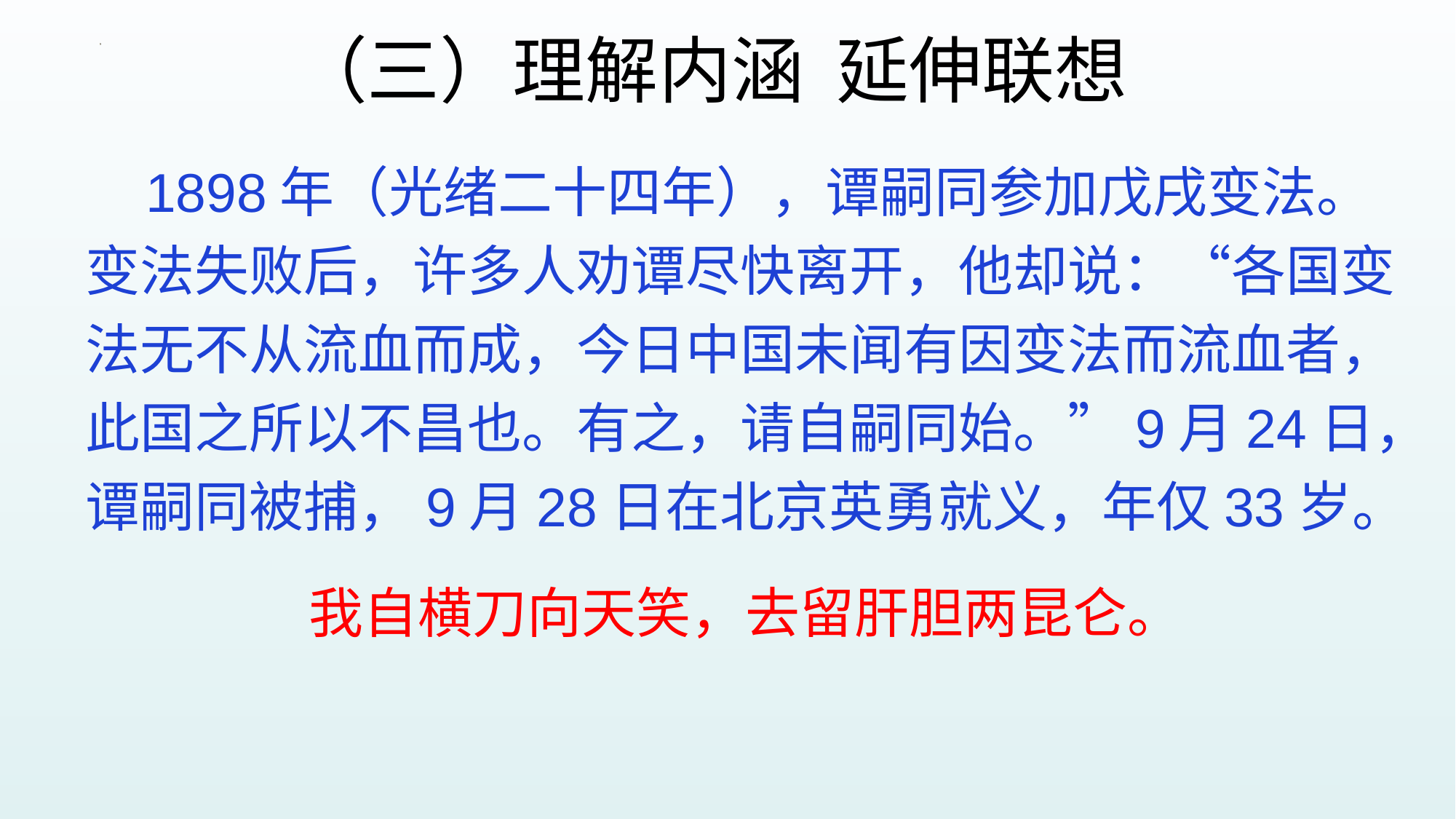

# （三）理解内涵  延伸联想
    1898年（光绪二十四年），谭嗣同参加戊戌变法。变法失败后，许多人劝谭尽快离开，他却说：“各国变法无不从流血而成，今日中国未闻有因变法而流血者，此国之所以不昌也。有之，请自嗣同始。”9月24日，谭嗣同被捕，9月28日在北京英勇就义，年仅33岁。
我自横刀向天笑，去留肝胆两昆仑。